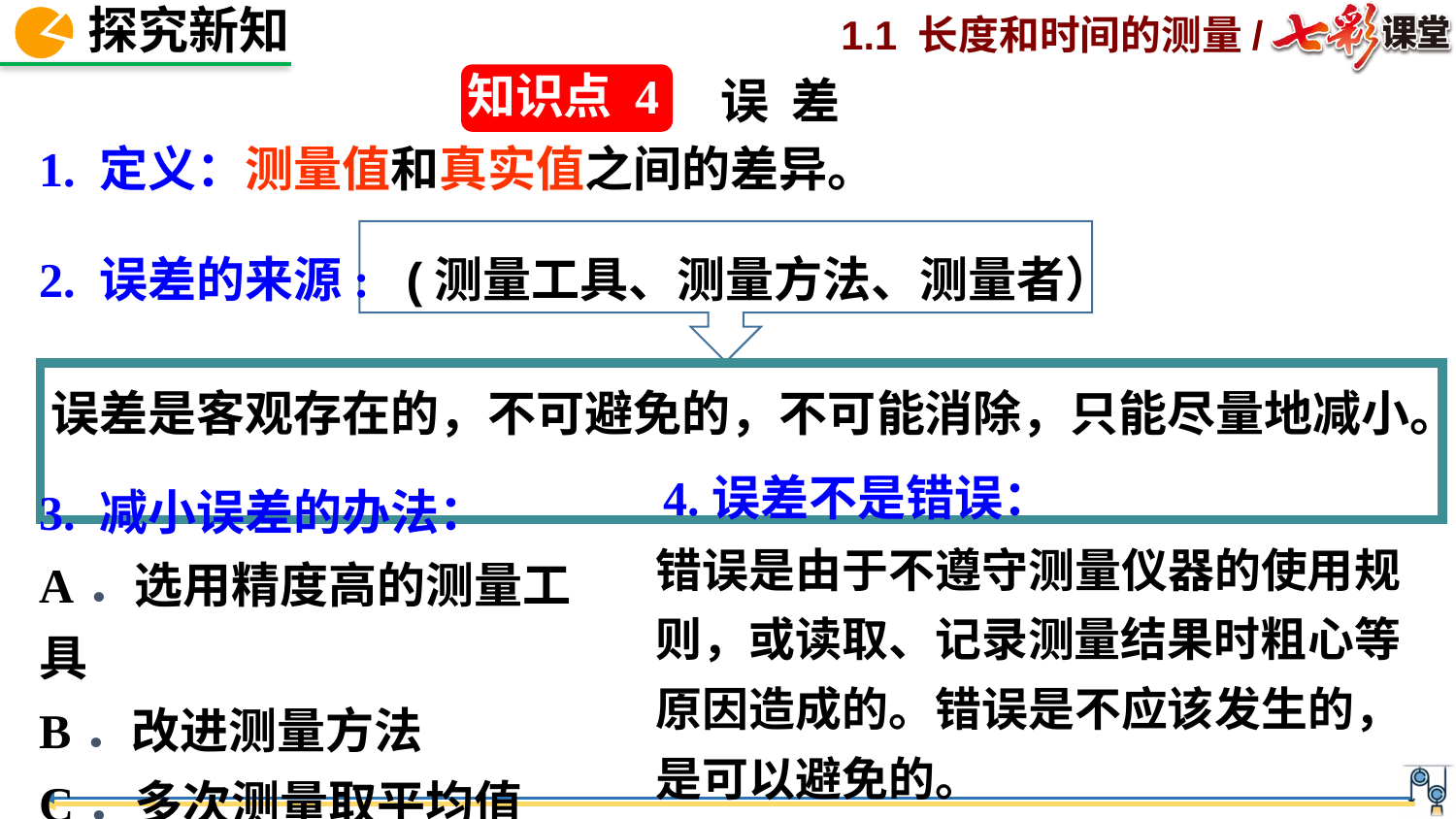

知识点 4
误  差
1. 定义：测量值和真实值之间的差异。

2. 误差的来源:   (测量工具、测量方法、测量者）
误差是客观存在的，不可避免的，不可能消除，只能尽量地减小。
3. 减小误差的办法：
A．选用精度高的测量工具
B．改进测量方法
C．多次测量取平均值
4.误差不是错误：
错误是由于不遵守测量仪器的使用规则，或读取、记录测量结果时粗心等原因造成的。错误是不应该发生的，是可以避免的。